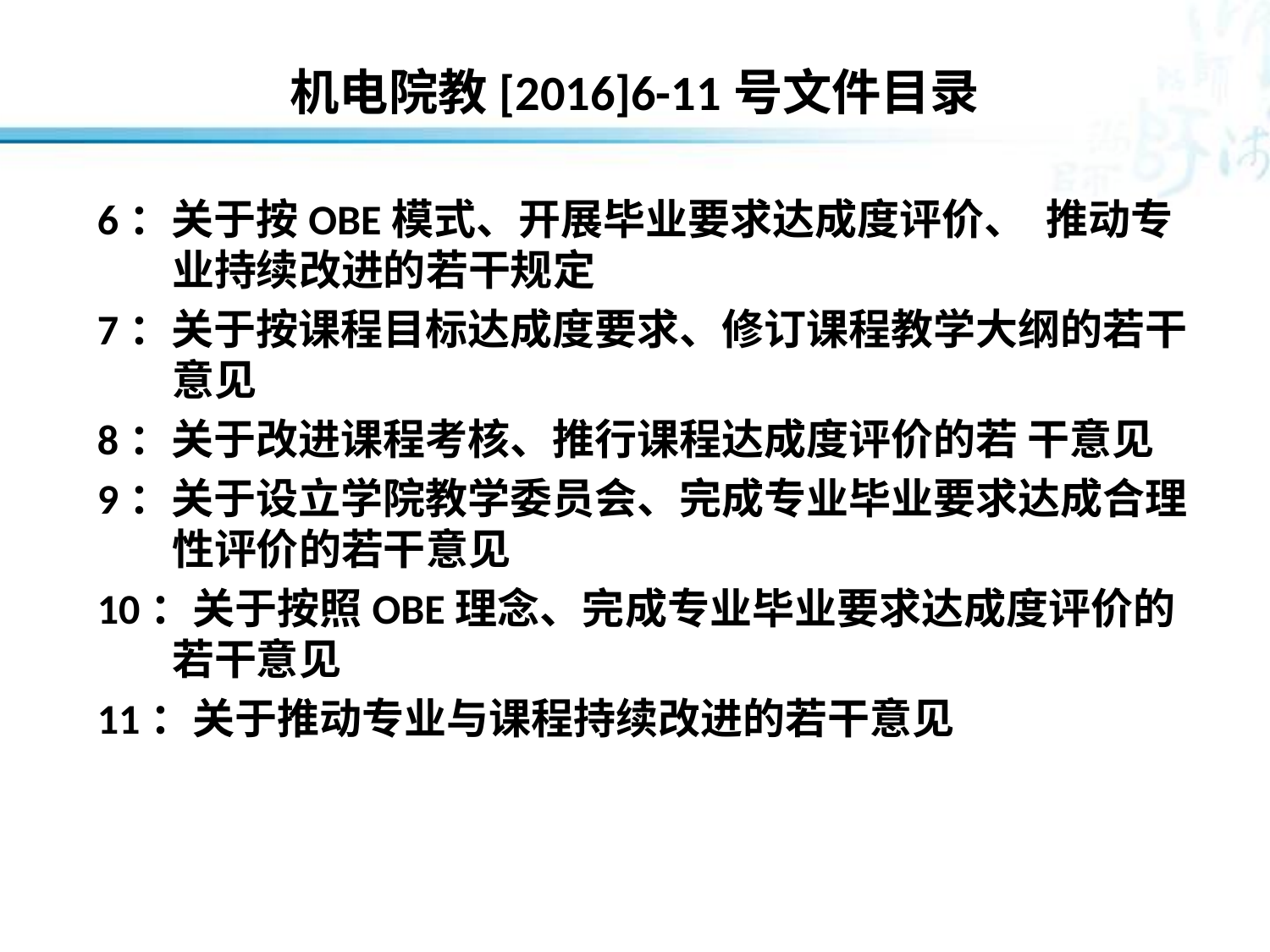

# 机电院教[2016]6-11号文件目录
6：关于按OBE模式、开展毕业要求达成度评价、  推动专业持续改进的若干规定
7：关于按课程目标达成度要求、修订课程教学大纲的若干意见
8：关于改进课程考核、推行课程达成度评价的若 干意见
9：关于设立学院教学委员会、完成专业毕业要求达成合理性评价的若干意见
10：关于按照OBE理念、完成专业毕业要求达成度评价的若干意见
11：关于推动专业与课程持续改进的若干意见